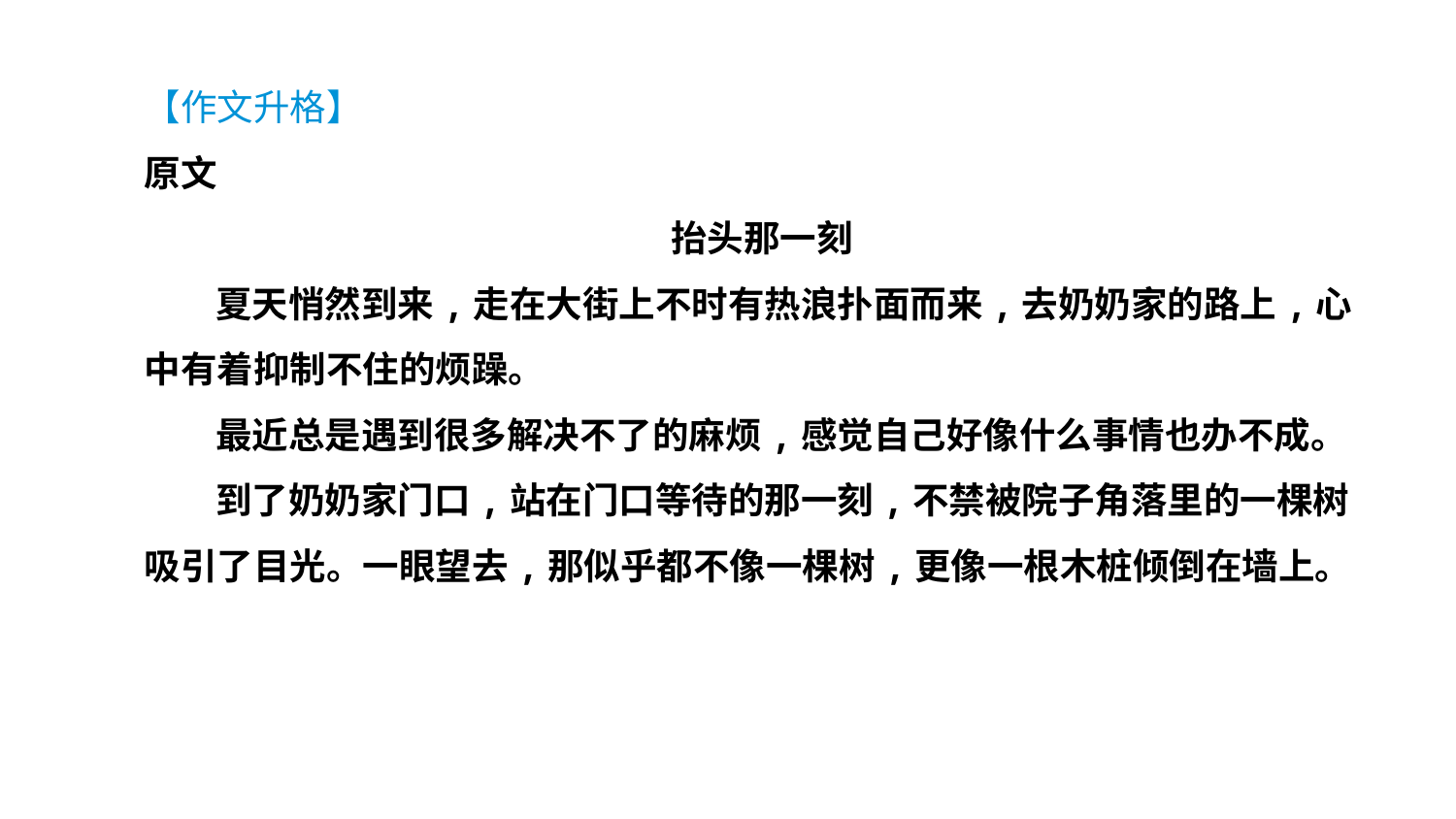

【作文升格】
原文
抬头那一刻
夏天悄然到来,走在大街上不时有热浪扑面而来,去奶奶家的路上,心中有着抑制不住的烦躁。
最近总是遇到很多解决不了的麻烦,感觉自己好像什么事情也办不成。
到了奶奶家门口,站在门口等待的那一刻,不禁被院子角落里的一棵树吸引了目光。一眼望去,那似乎都不像一棵树,更像一根木桩倾倒在墙上。